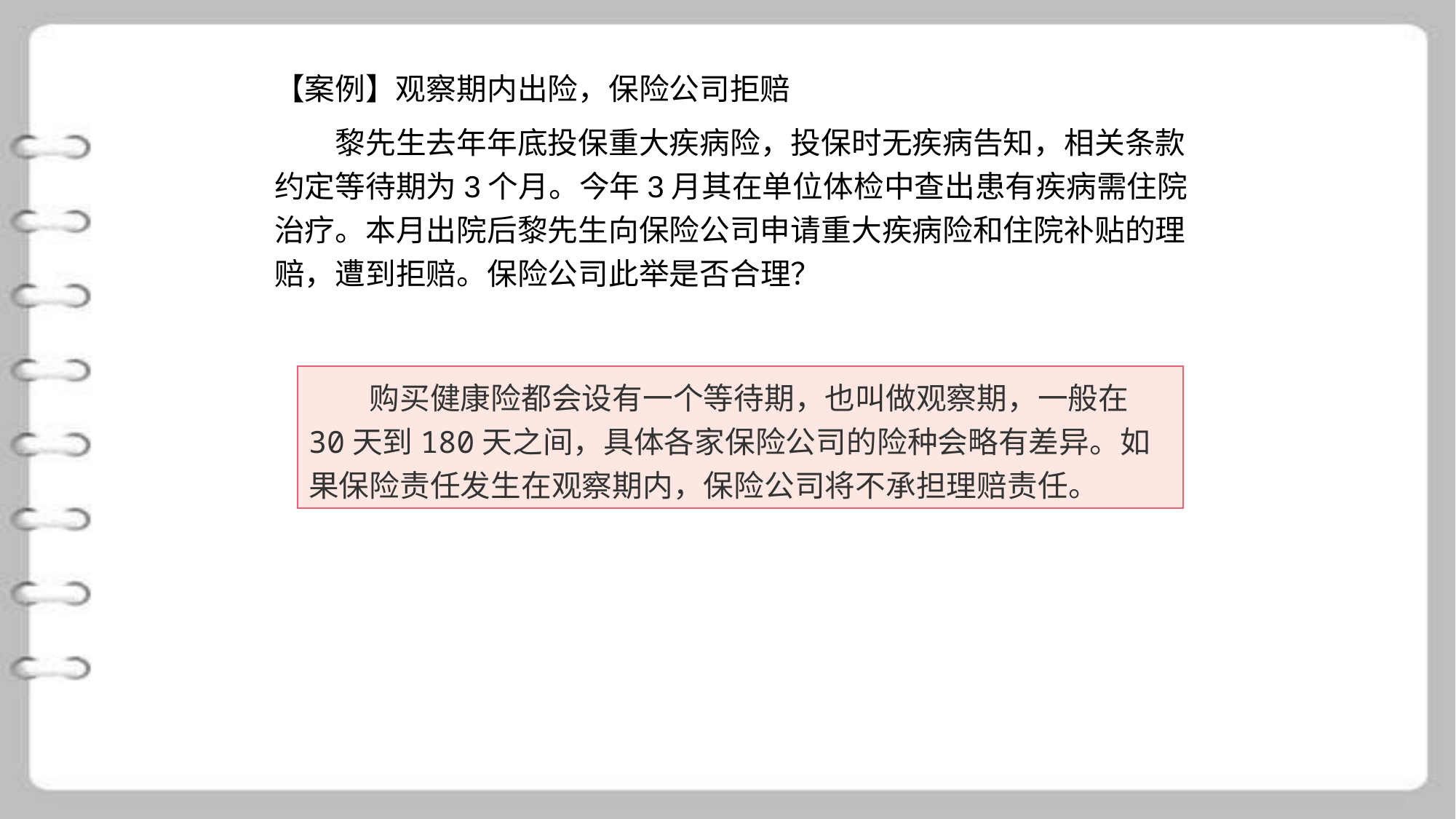

【案例】观察期内出险，保险公司拒赔
　　黎先生去年年底投保重大疾病险，投保时无疾病告知，相关条款约定等待期为3个月。今年3月其在单位体检中查出患有疾病需住院治疗。本月出院后黎先生向保险公司申请重大疾病险和住院补贴的理赔，遭到拒赔。保险公司此举是否合理？

　　购买健康险都会设有一个等待期，也叫做观察期，一般在30天到180天之间，具体各家保险公司的险种会略有差异。如果保险责任发生在观察期内，保险公司将不承担理赔责任。